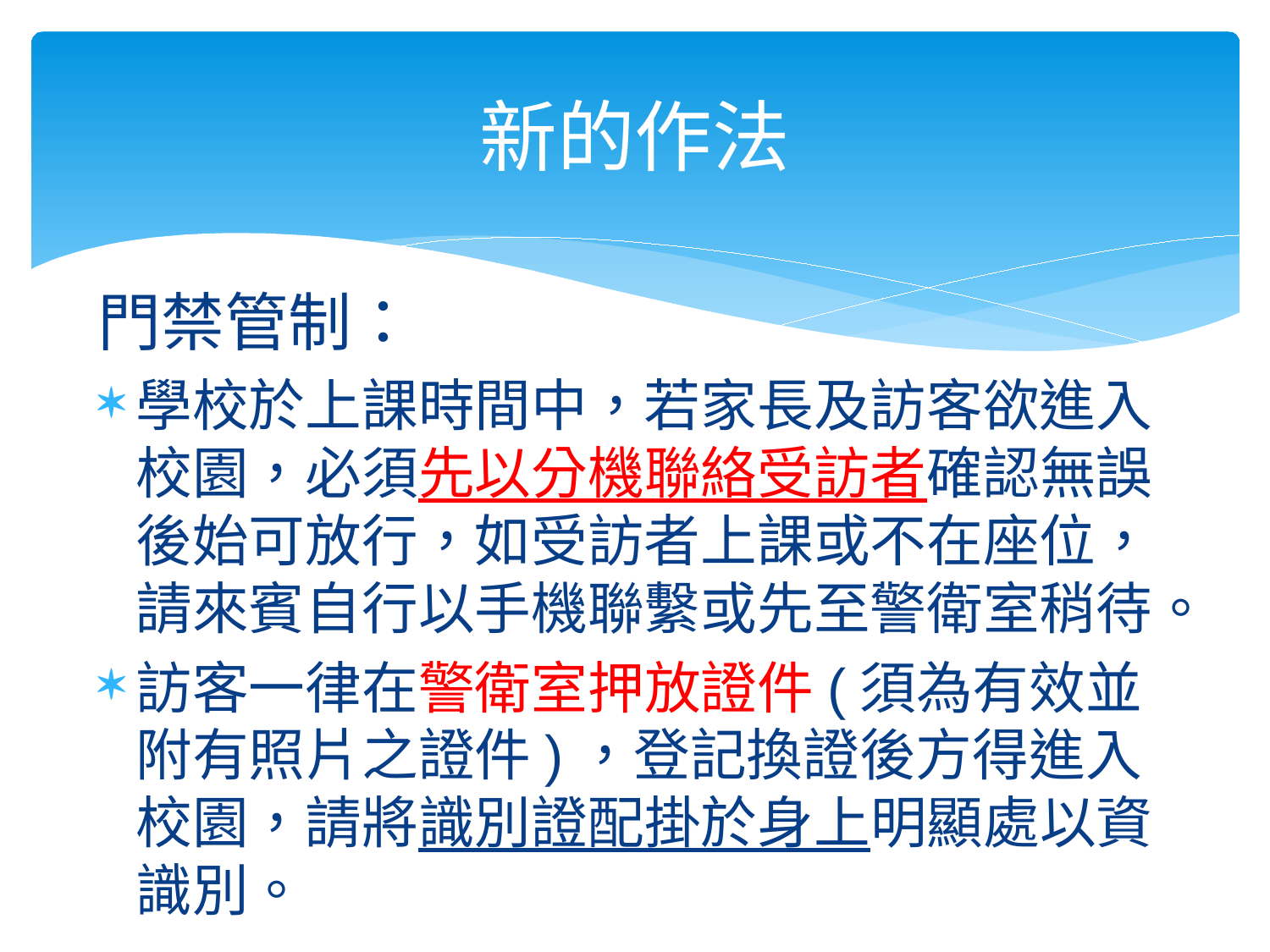

# 新的作法
門禁管制：
學校於上課時間中，若家長及訪客欲進入校園，必須先以分機聯絡受訪者確認無誤後始可放行，如受訪者上課或不在座位，請來賓自行以手機聯繫或先至警衛室稍待。
訪客一律在警衛室押放證件(須為有效並附有照片之證件)，登記換證後方得進入校園，請將識別證配掛於身上明顯處以資識別。